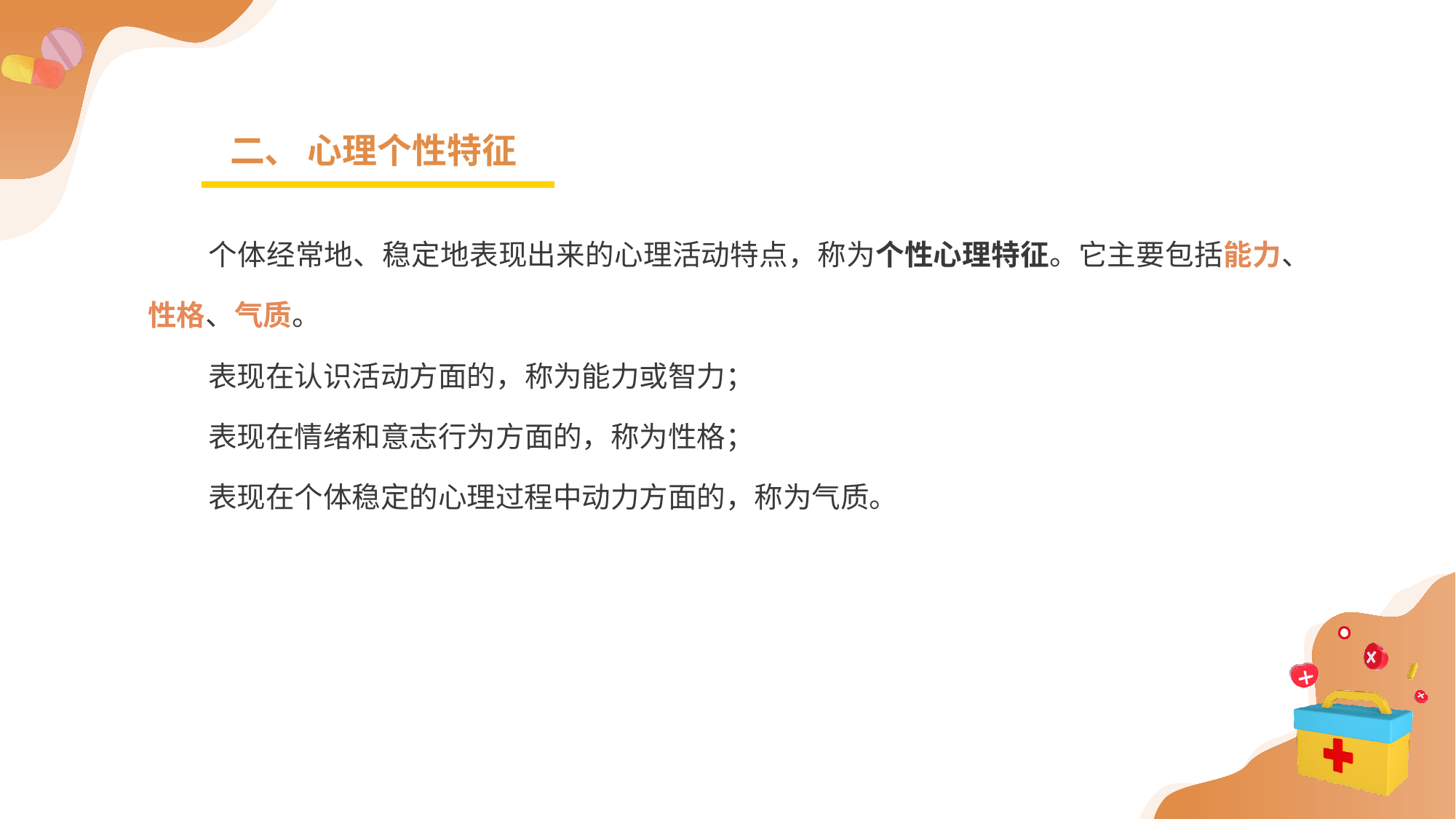

二、 心理个性特征
个体经常地、稳定地表现出来的心理活动特点，称为个性心理特征。它主要包括能力、性格、气质。
表现在认识活动方面的，称为能力或智力；
表现在情绪和意志行为方面的，称为性格；
表现在个体稳定的心理过程中动力方面的，称为气质。